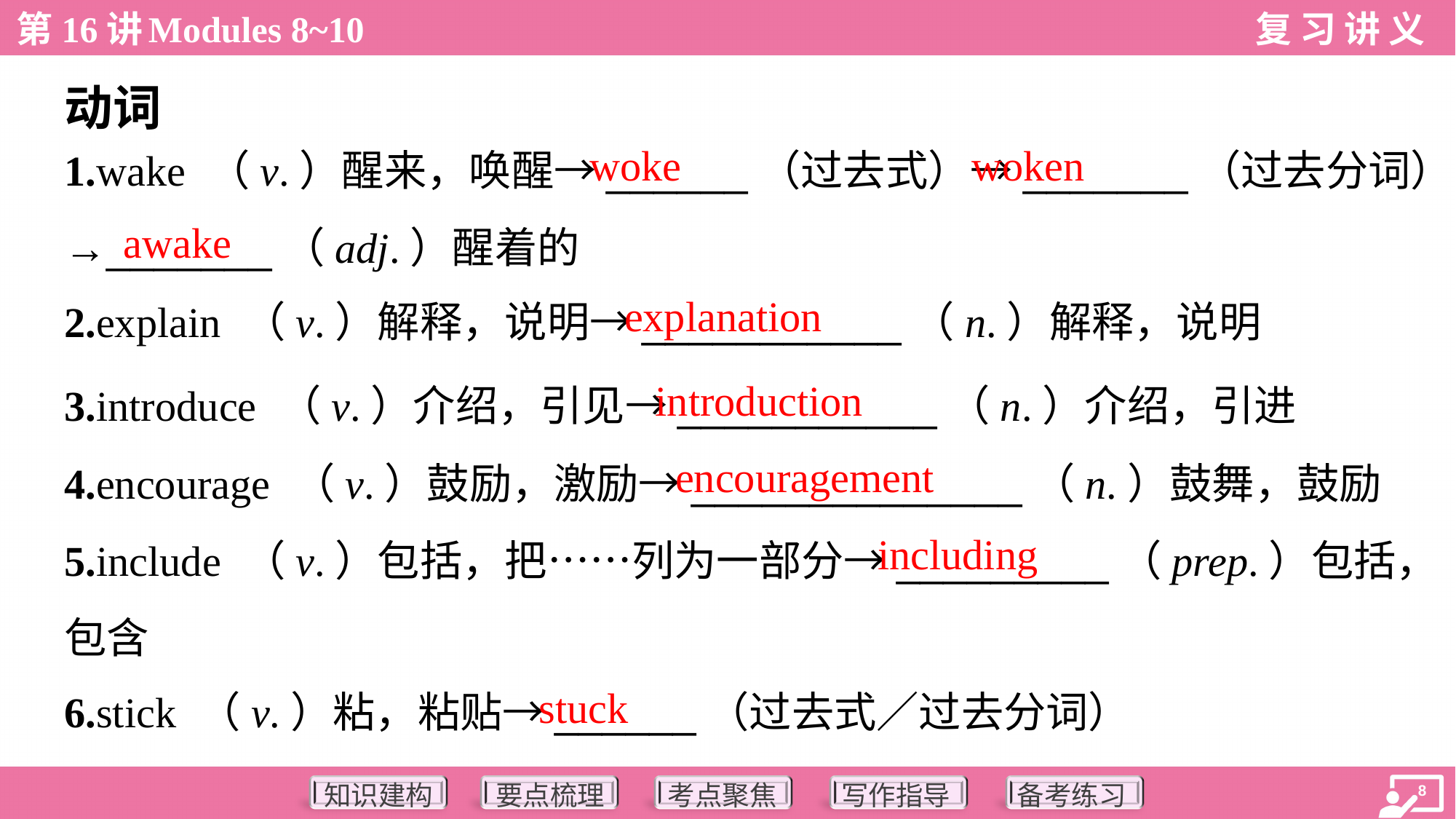

动词
woke
woken
1.wake （v.）醒来，唤醒→______（过去式）→_______（过去分词）
→_______（adj.）醒着的
2.explain （v.）解释，说明→___________（n.）解释，说明
awake
explanation
introduction
3.introduce （v.）介绍，引见→___________（n.）介绍，引进
4.encourage （v.）鼓励，激励→______________（n.）鼓舞，鼓励
5.include （v.）包括，把……列为一部分→_________（prep.）包括，
包含
6.stick （v.）粘，粘贴→______（过去式／过去分词）
encouragement
including
stuck